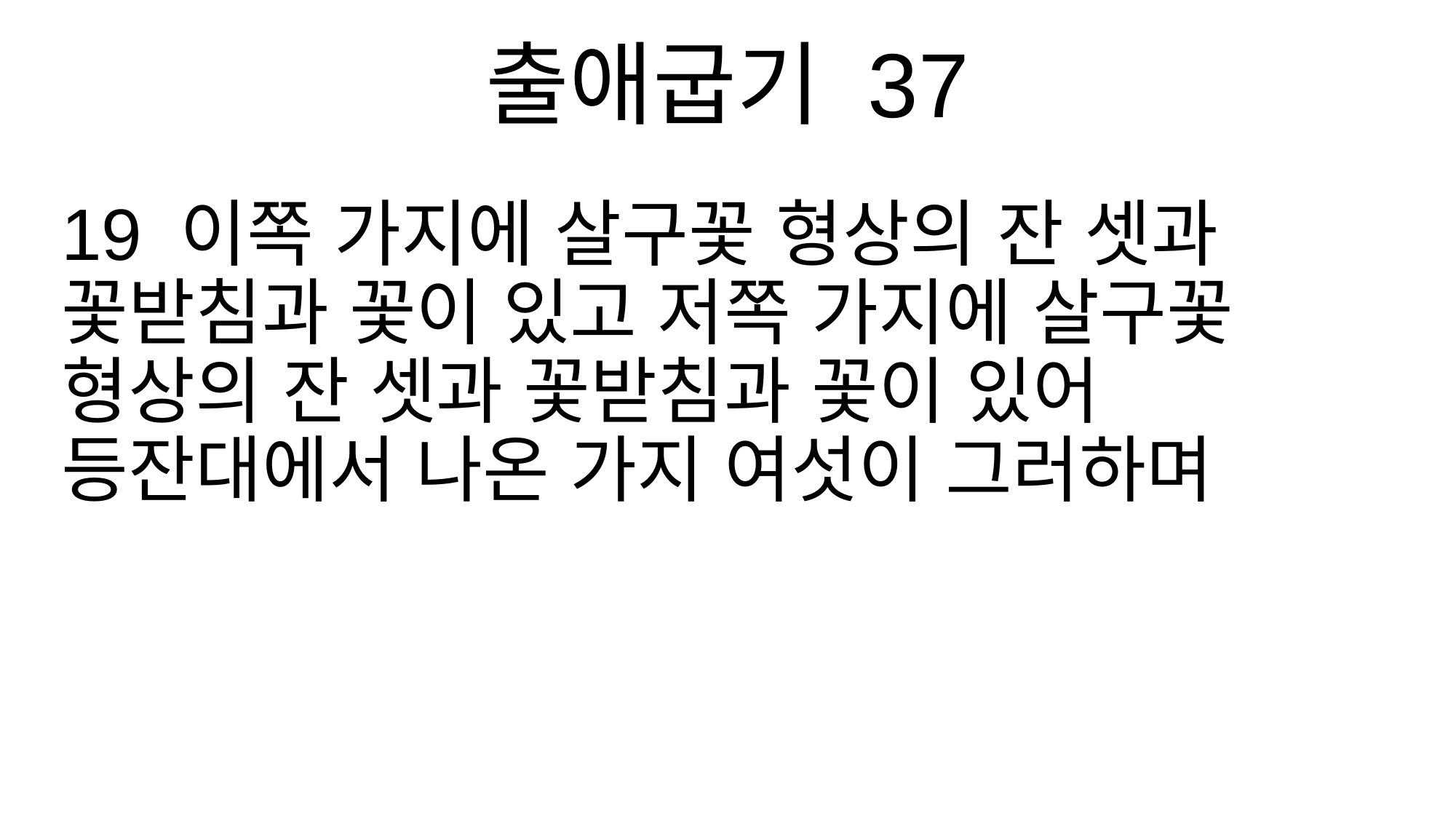

출애굽기 37
19 이쪽 가지에 살구꽃 형상의 잔 셋과 꽃받침과 꽃이 있고 저쪽 가지에 살구꽃 형상의 잔 셋과 꽃받침과 꽃이 있어 등잔대에서 나온 가지 여섯이 그러하며